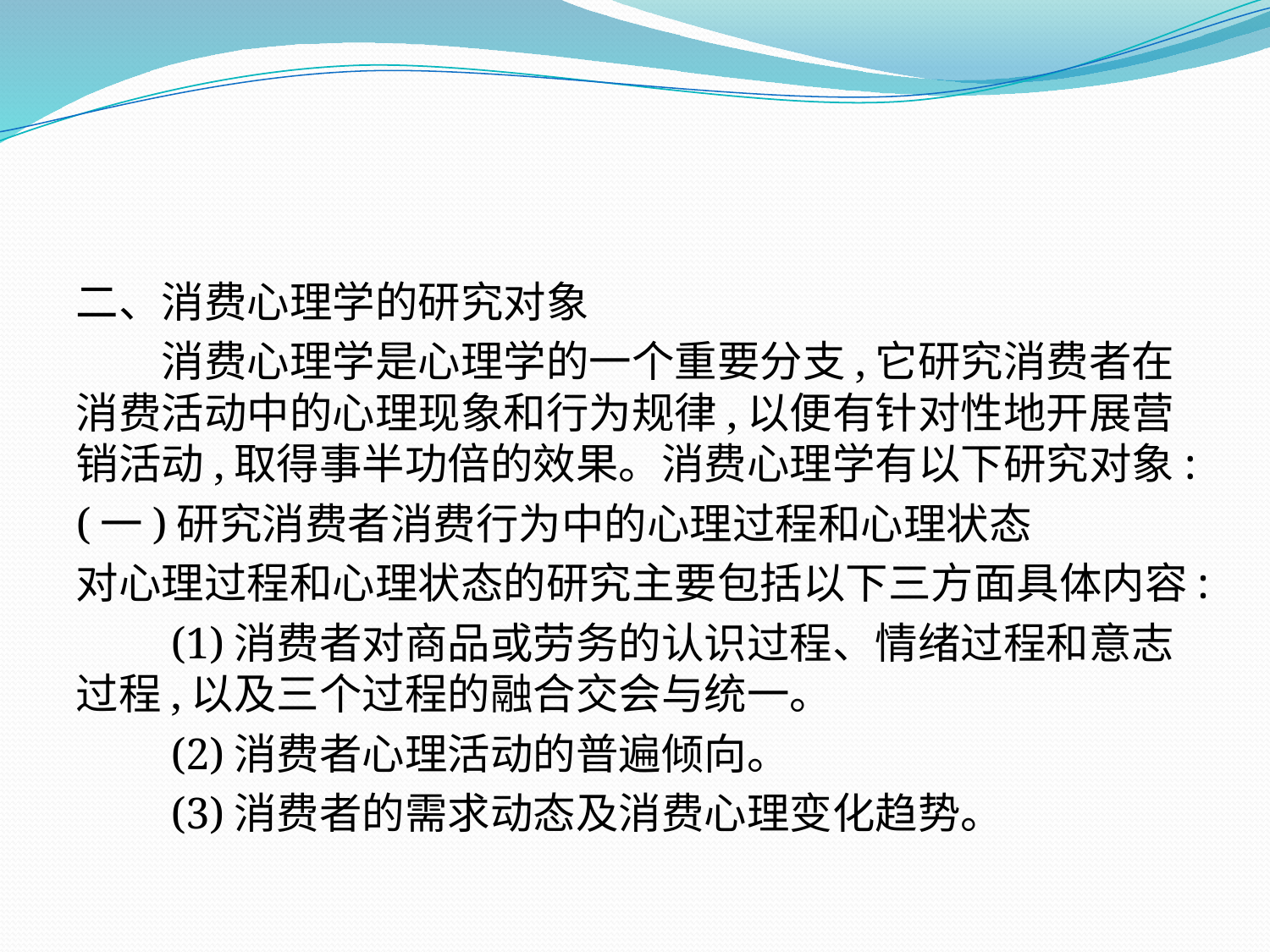

二、消费心理学的研究对象
　　消费心理学是心理学的一个重要分支,它研究消费者在消费活动中的心理现象和行为规律,以便有针对性地开展营销活动,取得事半功倍的效果。消费心理学有以下研究对象:
(一)研究消费者消费行为中的心理过程和心理状态
对心理过程和心理状态的研究主要包括以下三方面具体内容:
　　(1)消费者对商品或劳务的认识过程、情绪过程和意志过程,以及三个过程的融合交会与统一。
　　(2)消费者心理活动的普遍倾向。
　　(3)消费者的需求动态及消费心理变化趋势。